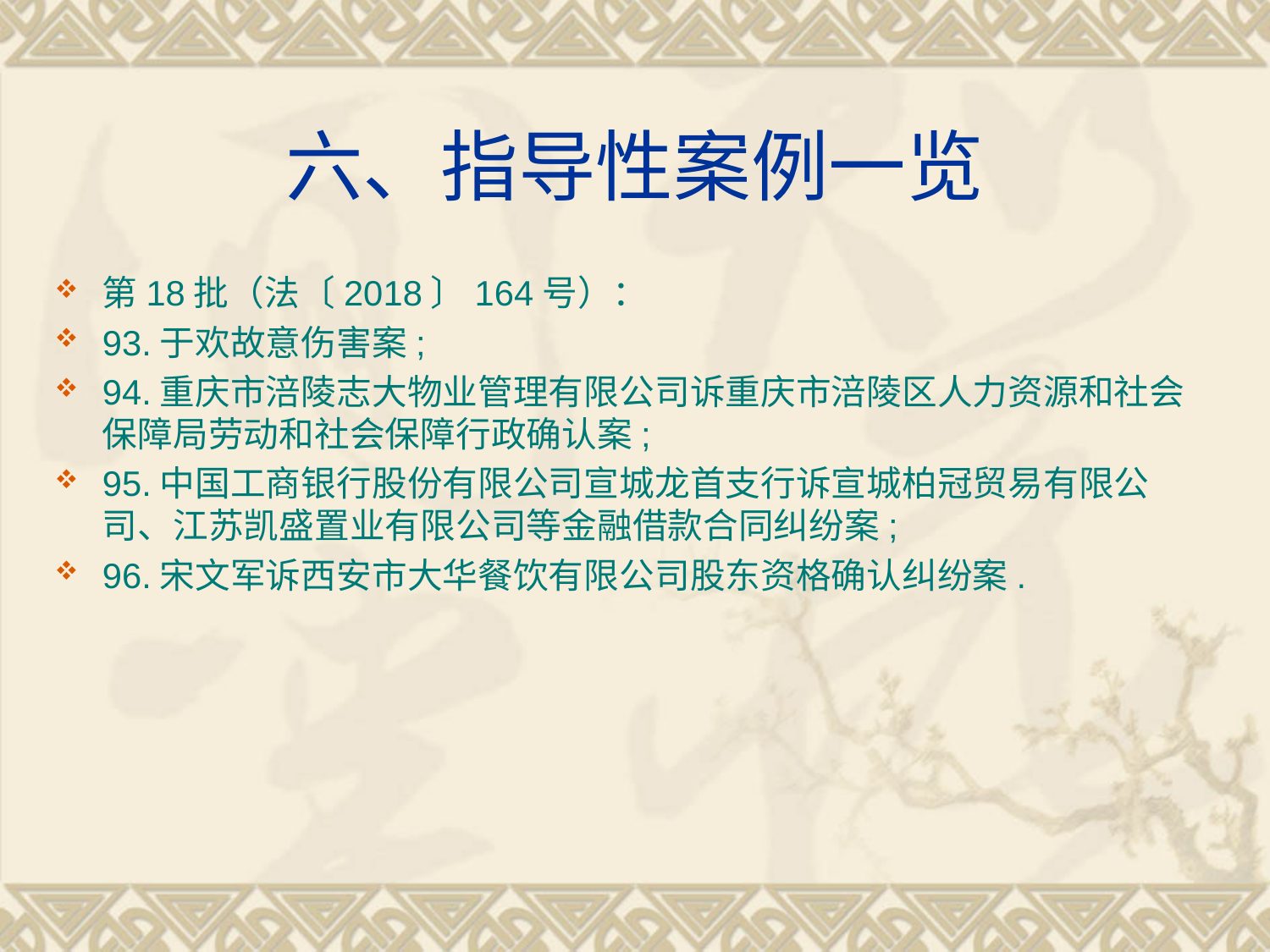

# 六、指导性案例一览
第18批（法〔2018〕164号）：
93.于欢故意伤害案;
94.重庆市涪陵志大物业管理有限公司诉重庆市涪陵区人力资源和社会保障局劳动和社会保障行政确认案;
95.中国工商银行股份有限公司宣城龙首支行诉宣城柏冠贸易有限公司、江苏凯盛置业有限公司等金融借款合同纠纷案;
96.宋文军诉西安市大华餐饮有限公司股东资格确认纠纷案.